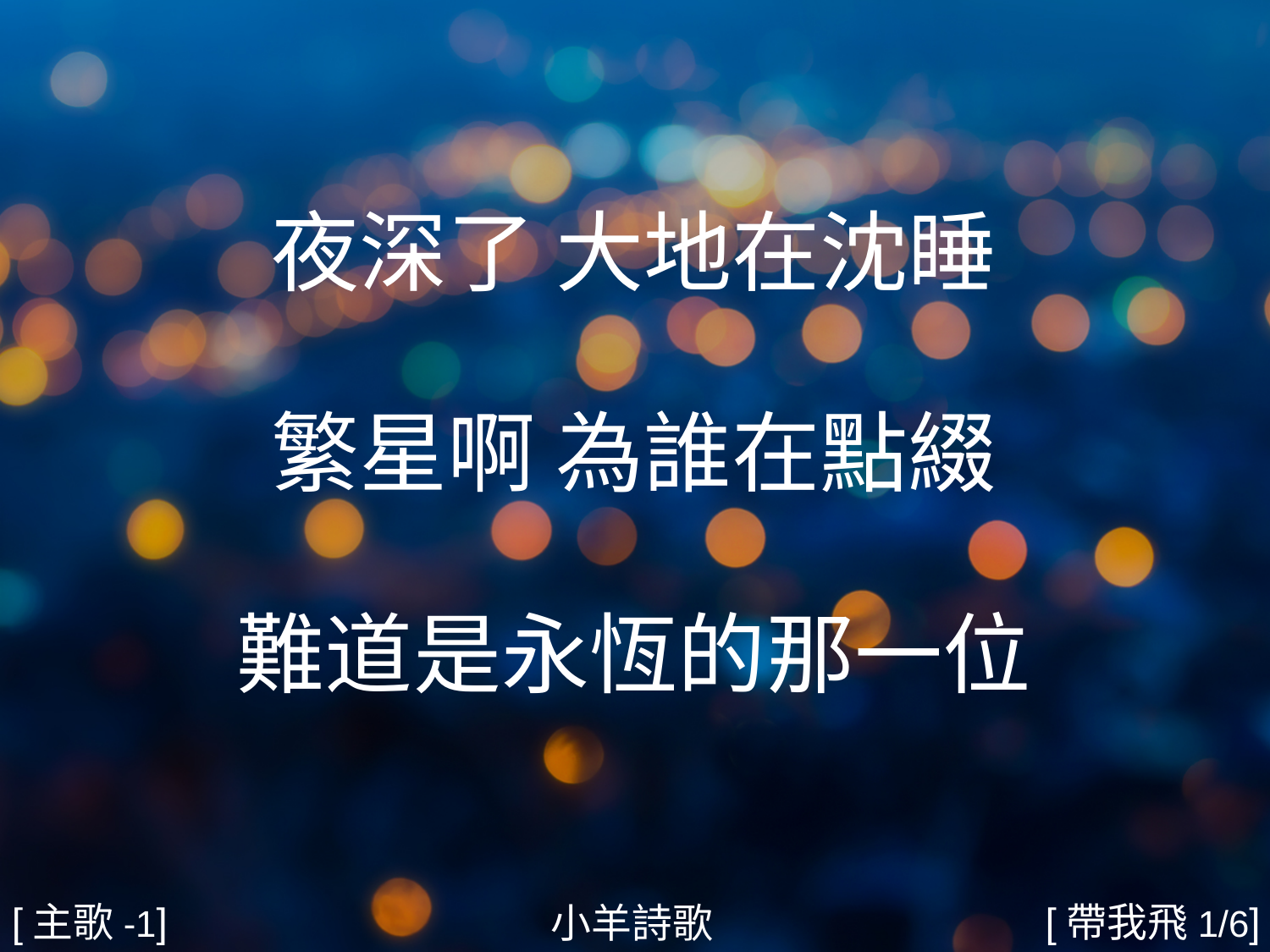

夜深了 大地在沈睡

繁星啊 為誰在點綴

難道是永恆的那一位

#

[主歌-1]
[帶我飛1/6]
小羊詩歌